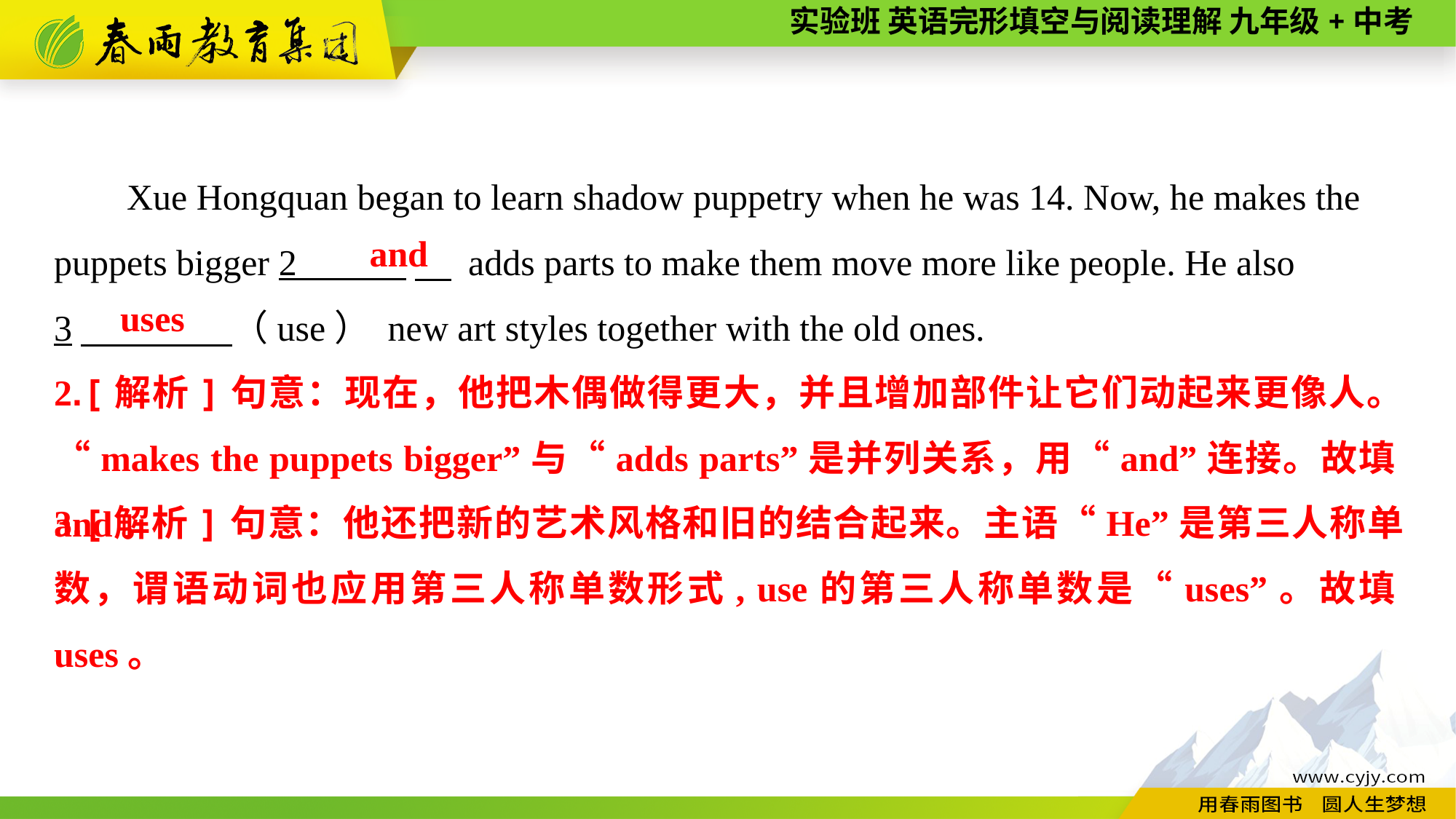

Xue Hongquan began to learn shadow puppetry when he was 14. Now, he makes the puppets bigger 2            　 adds parts to make them move more like people. He also
3　              （use） new art styles together with the old ones.
and
uses
2.[解析]句意：现在，他把木偶做得更大，并且增加部件让它们动起来更像人。“makes the puppets bigger”与“adds parts”是并列关系，用“and”连接。故填and。
3.[解析]句意：他还把新的艺术风格和旧的结合起来。主语“He”是第三人称单数，谓语动词也应用第三人称单数形式, use的第三人称单数是“uses”。故填uses。